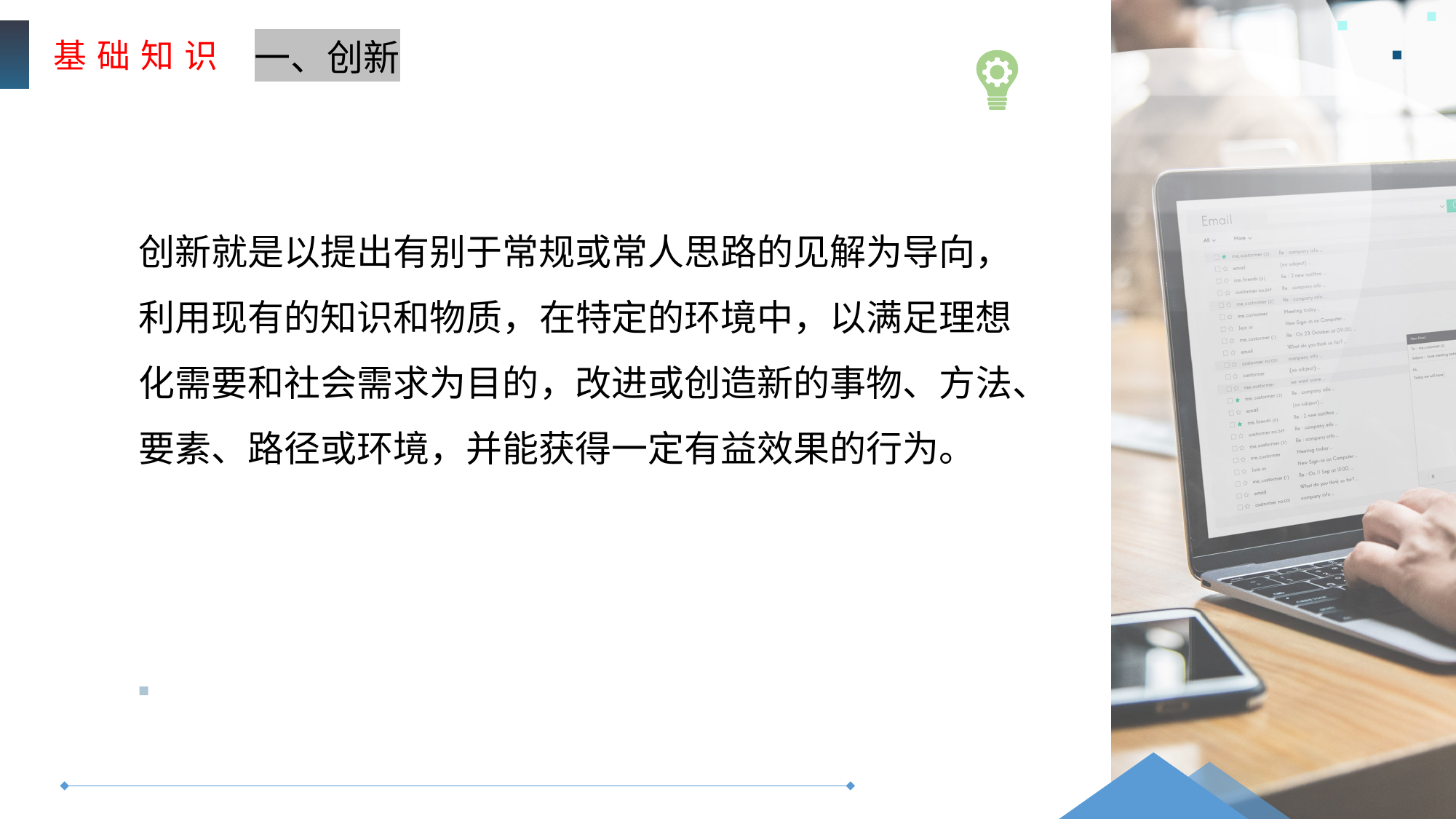

基 础 知 识

一、创新

创新就是以提出有别于常规或常人思路的见解为导向，利用现有的知识和物质，在特定的环境中，以满足理想化需要和社会需求为目的，改进或创造新的事物、方法、要素、路径或环境，并能获得一定有益效果的行为。